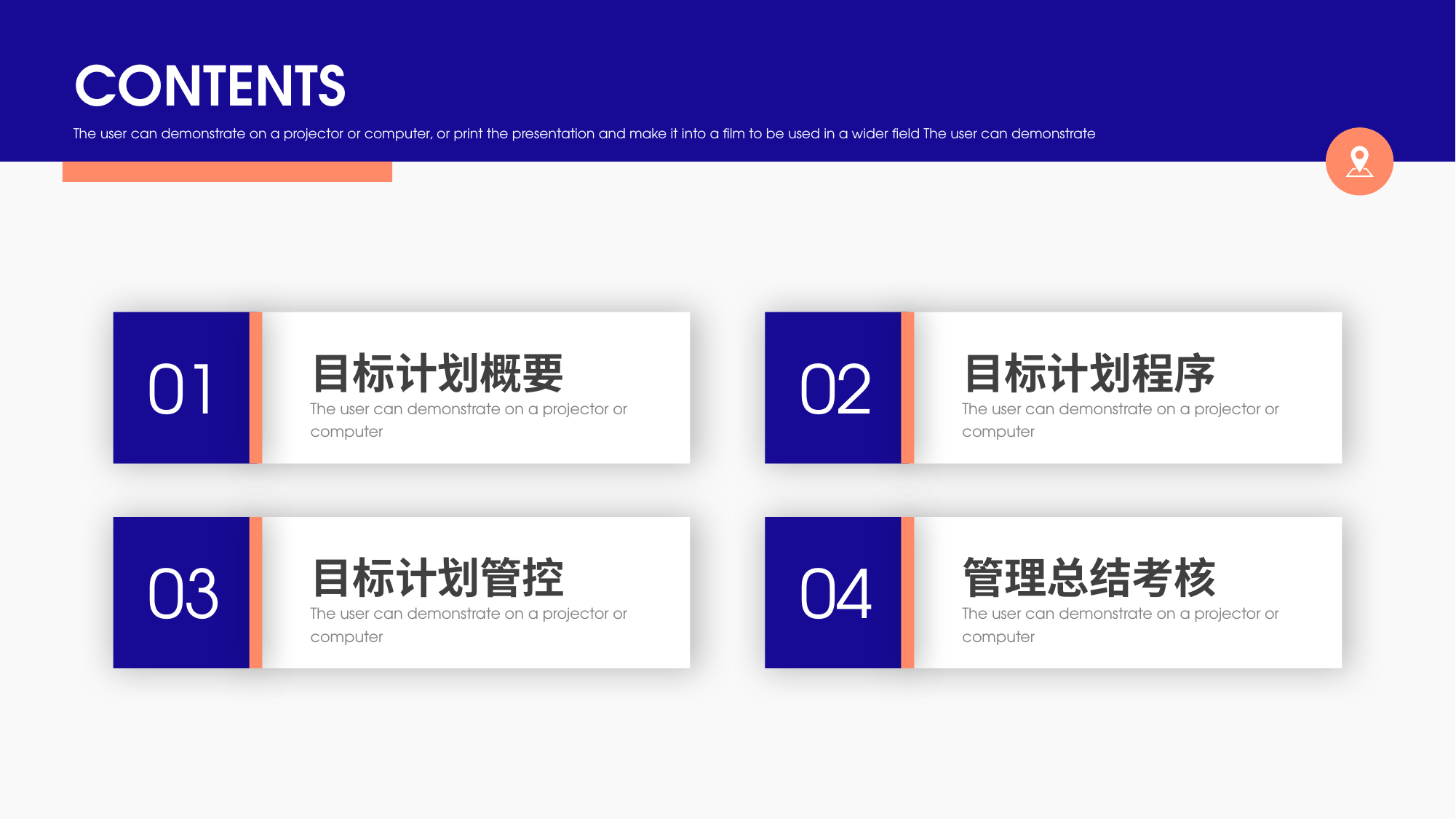

CONTENTS
The user can demonstrate on a projector or computer, or print the presentation and make it into a film to be used in a wider field The user can demonstrate

目标计划概要
The user can demonstrate on a projector or computer
01

目标计划程序
The user can demonstrate on a projector or computer
02

目标计划管控
The user can demonstrate on a projector or computer
03

管理总结考核
The user can demonstrate on a projector or computer
04